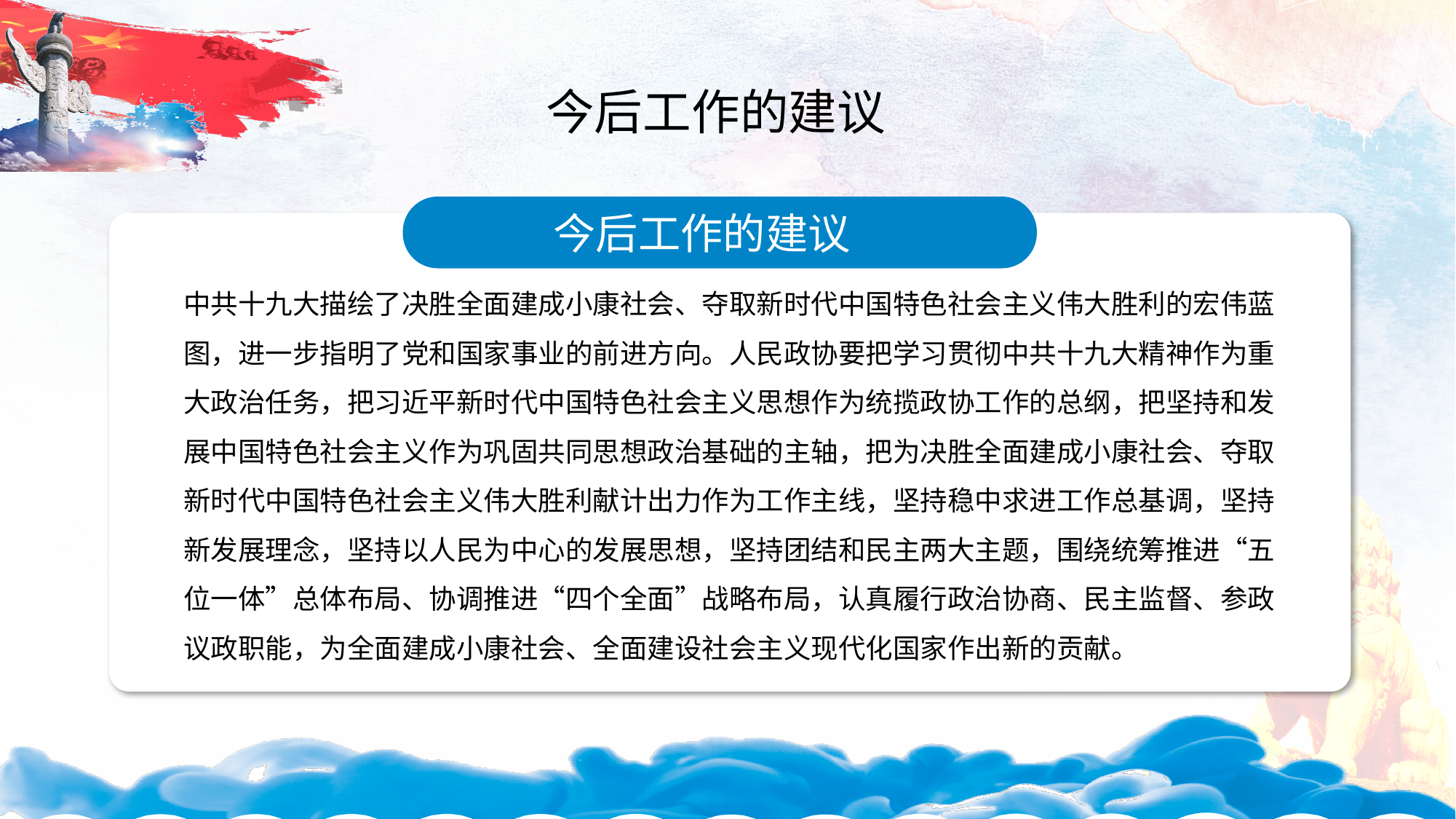

今后工作的建议
今后
中共十九大描绘了决胜全面建成小康社会、夺取新时代中国特色社会主义伟大胜利的宏伟蓝图，进一步指明了党和国家事业的前进方向。人民政协要把学习贯彻中共十九大精神作为重大政治任务，把习近平新时代中国特色社会主义思想作为统揽政协工作的总纲，把坚持和发展中国特色社会主义作为巩固共同思想政治基础的主轴，把为决胜全面建成小康社会、夺取新时代中国特色社会主义伟大胜利献计出力作为工作主线，坚持稳中求进工作总基调，坚持新发展理念，坚持以人民为中心的发展思想，坚持团结和民主两大主题，围绕统筹推进“五位一体”总体布局、协调推进“四个全面”战略布局，认真履行政治协商、民主监督、参政议政职能，为全面建成小康社会、全面建设社会主义现代化国家作出新的贡献。